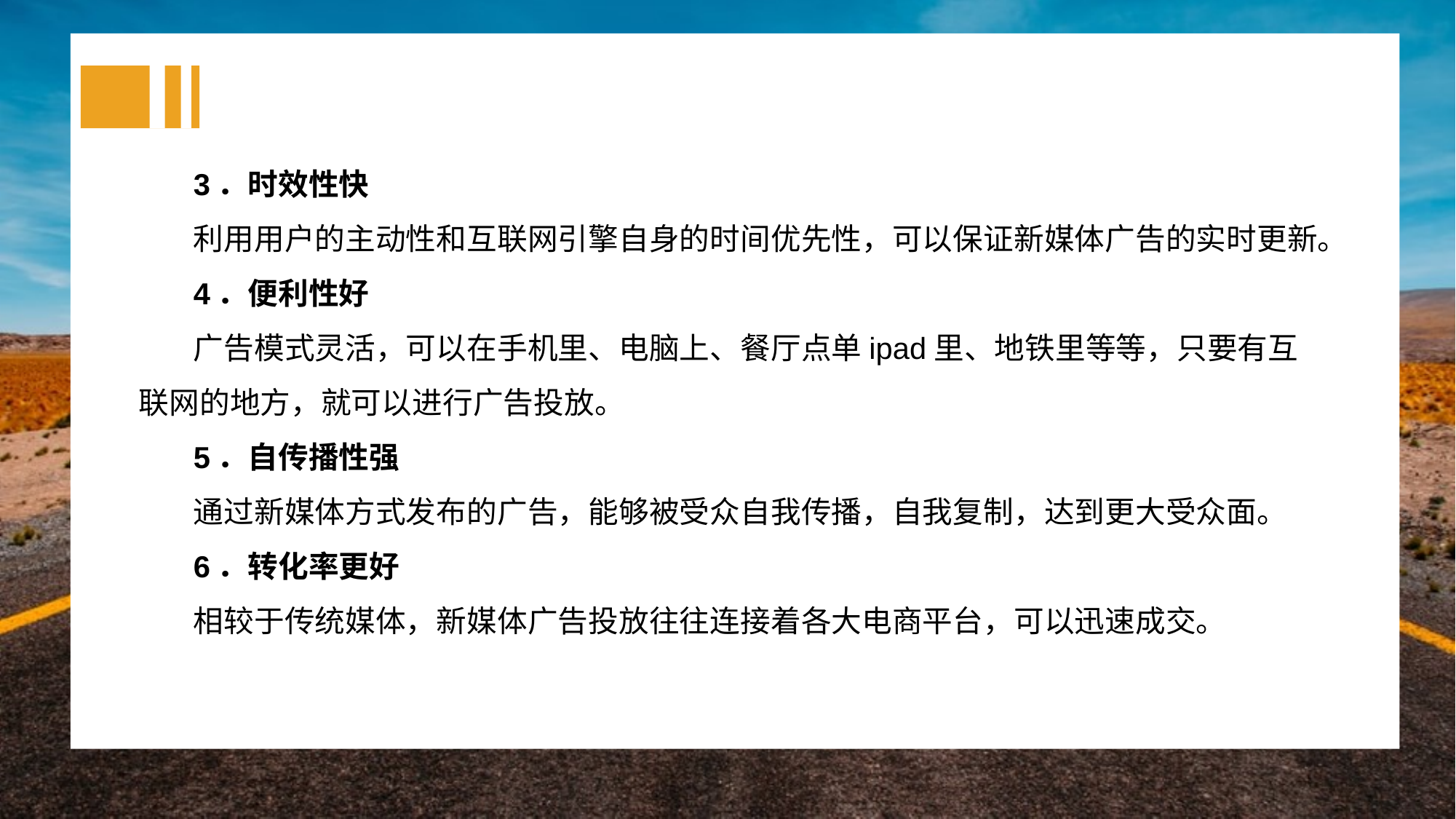

3．时效性快
利用用户的主动性和互联网引擎自身的时间优先性，可以保证新媒体广告的实时更新。
4．便利性好
广告模式灵活，可以在手机里、电脑上、餐厅点单ipad里、地铁里等等，只要有互联网的地方，就可以进行广告投放。
5．自传播性强
通过新媒体方式发布的广告，能够被受众自我传播，自我复制，达到更大受众面。
6．转化率更好
相较于传统媒体，新媒体广告投放往往连接着各大电商平台，可以迅速成交。